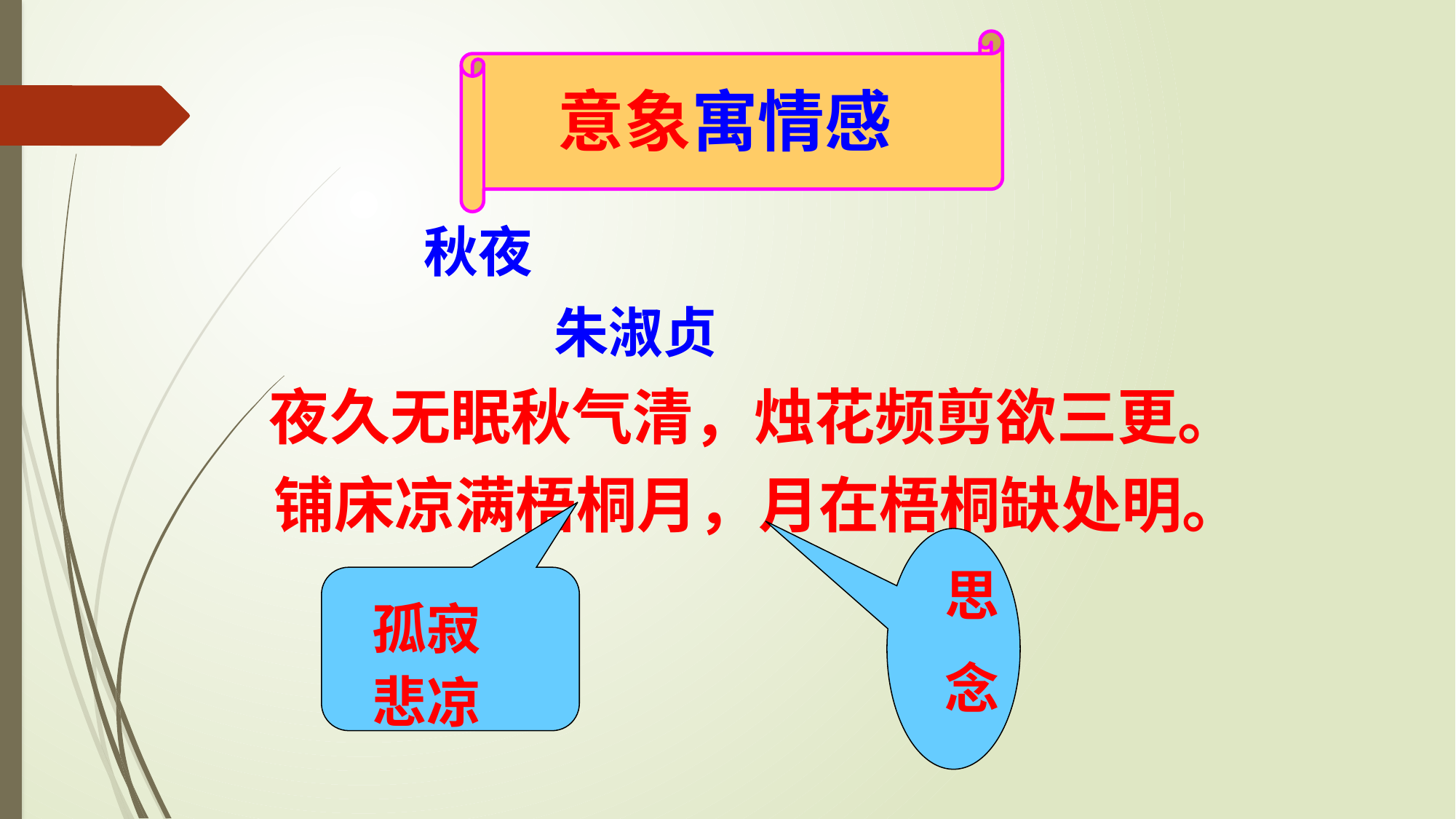

意象寓情感
                              秋夜
                         朱淑贞
  夜久无眠秋气清，烛花频剪欲三更。
  铺床凉满梧桐月，月在梧桐缺处明。
思
念

孤寂
悲凉